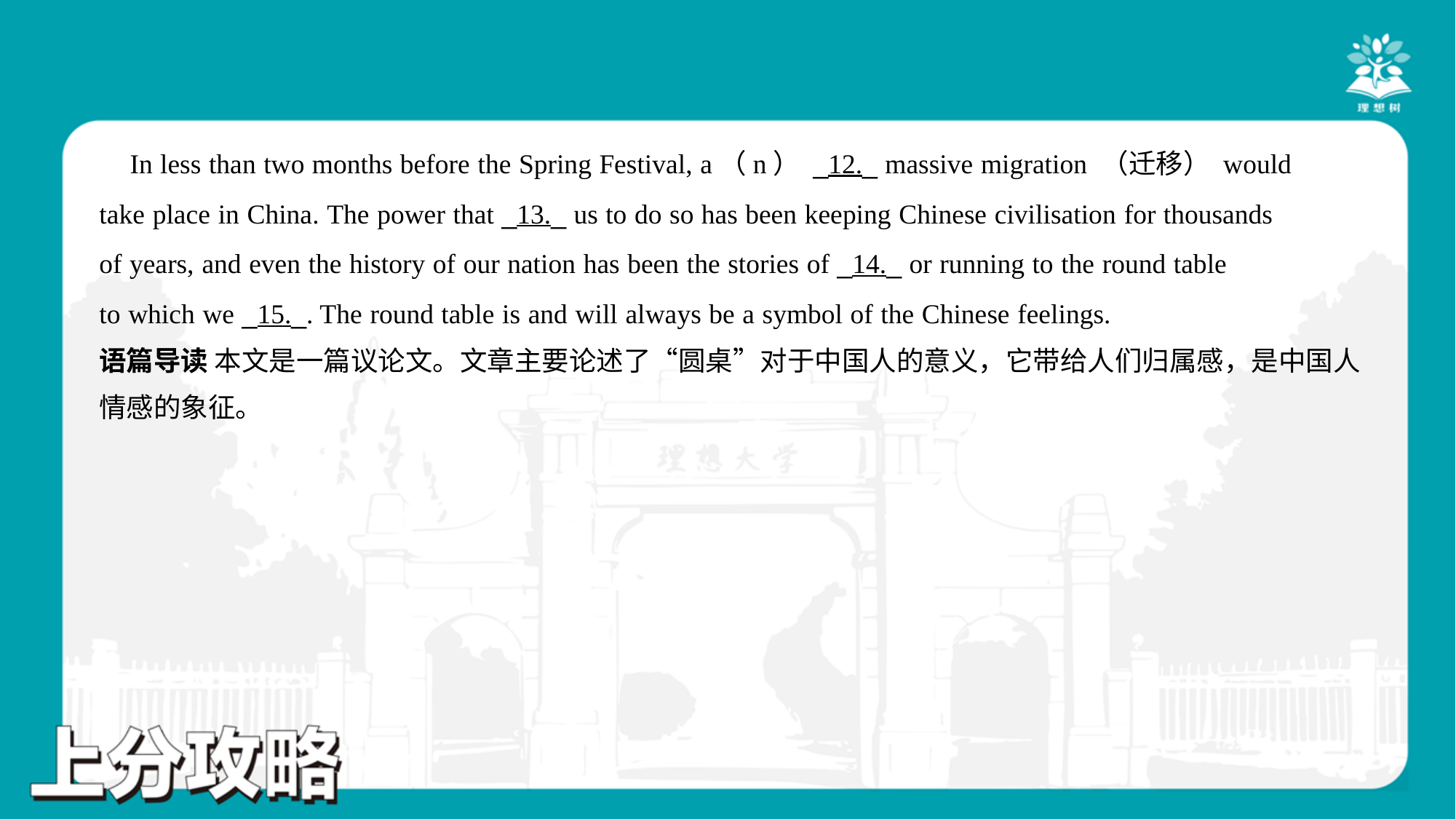

In less than two months before the Spring Festival, a（n） _12._ massive migration （迁移） would
take place in China. The power that _13._ us to do so has been keeping Chinese civilisation for thousands
of years, and even the history of our nation has been the stories of _14._ or running to the round table
to which we _15._. The round table is and will always be a symbol of the Chinese feelings.#5
语篇导读 本文是一篇议论文。文章主要论述了“圆桌”对于中国人的意义，它带给人们归属感，是中国人
情感的象征。